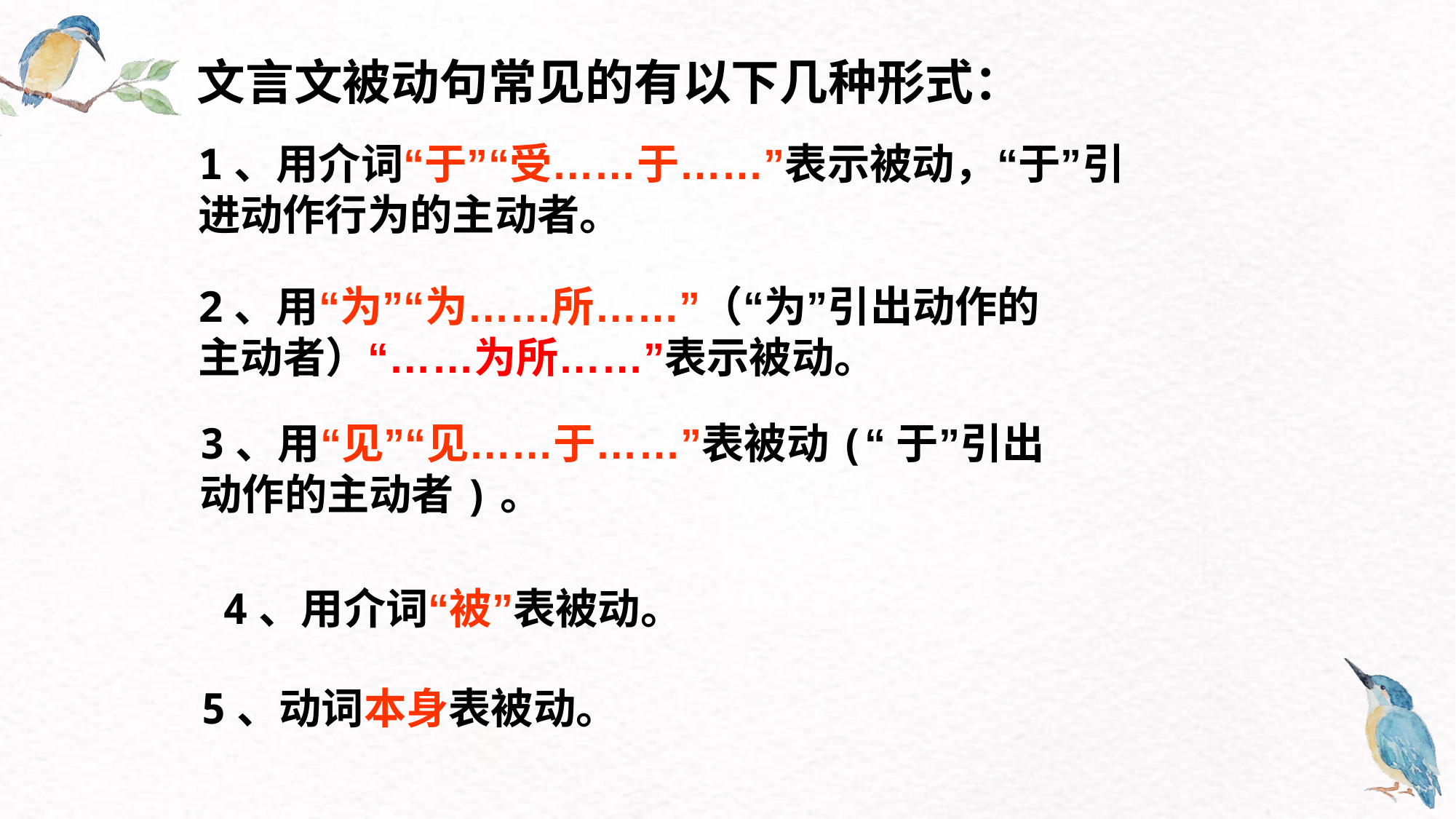

文言文被动句常见的有以下几种形式：
1、用介词“于”“受……于……”表示被动，“于”引进动作行为的主动者。
2、用“为”“为……所……”（“为”引出动作的主动者）“……为所……”表示被动。
3、用“见”“见……于……”表被动(“于”引出动作的主动者)。
4、用介词“被”表被动。
5、动词本身表被动。